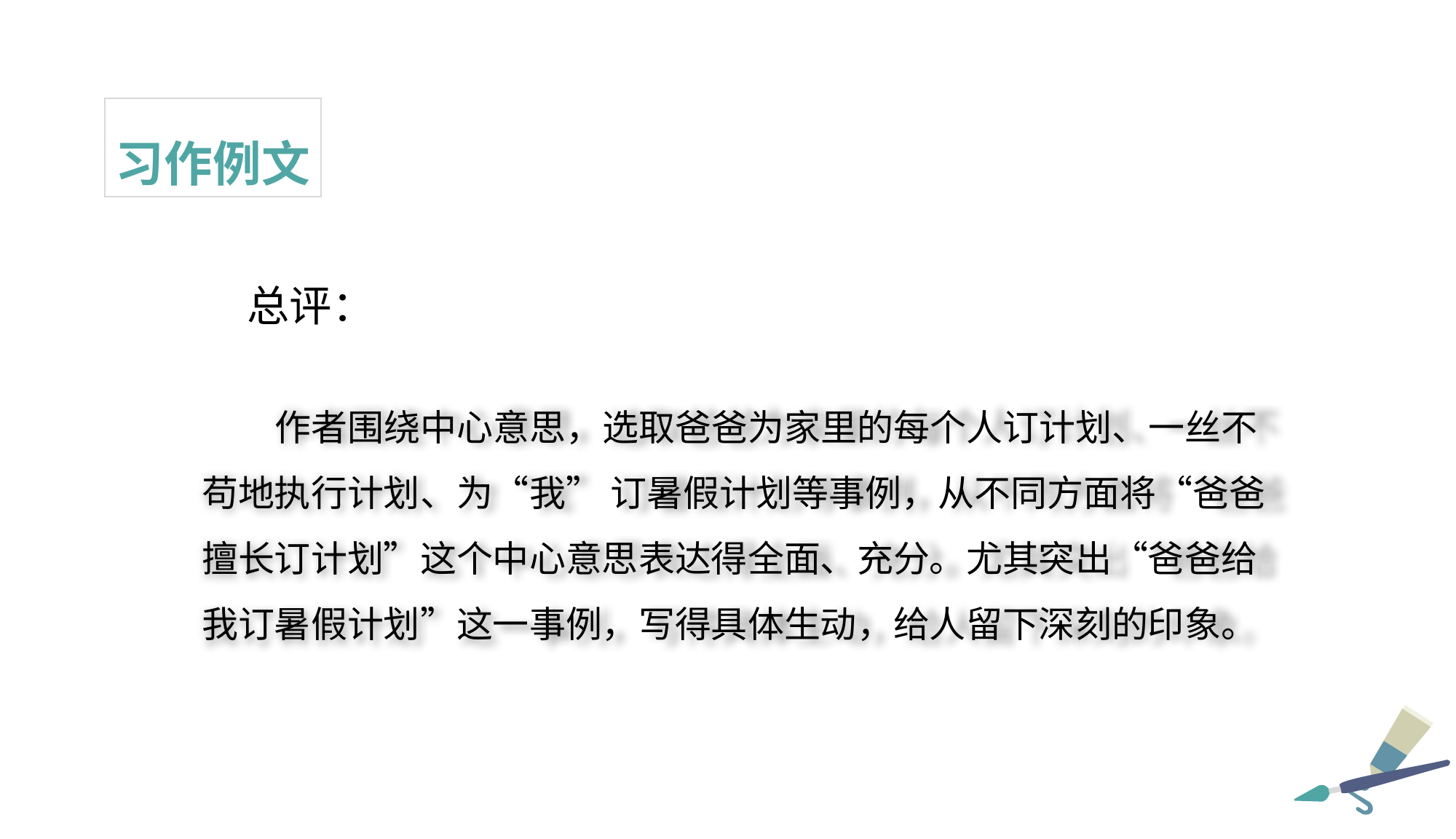

习作例文
总评：
作者围绕中心意思，选取爸爸为家里的每个人订计划、一丝不苟地执行计划、为“我” 订暑假计划等事例，从不同方面将“爸爸擅长订计划”这个中心意思表达得全面、充分。尤其突出“爸爸给我订暑假计划”这一事例，写得具体生动，给人留下深刻的印象。